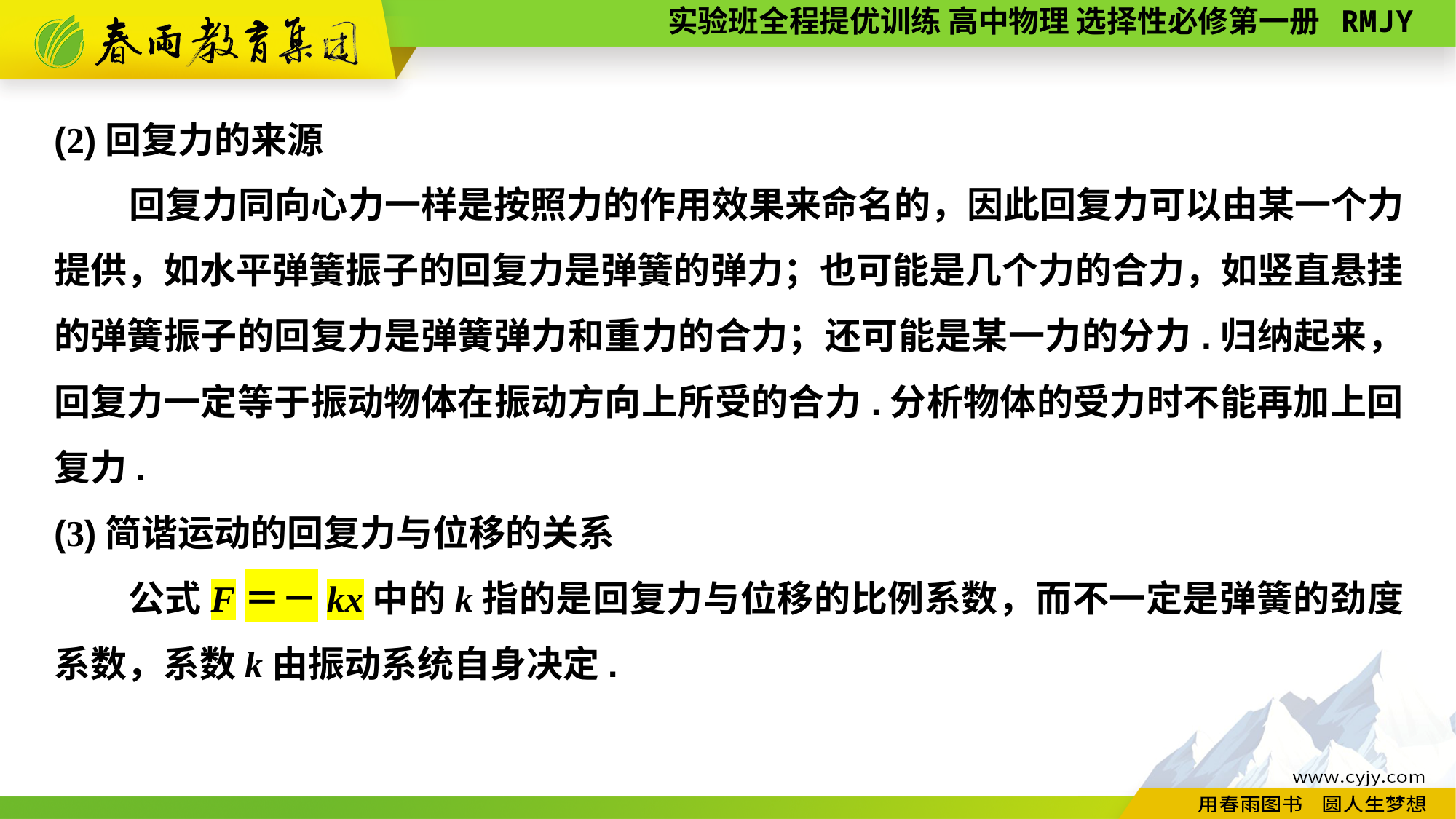

(2)回复力的来源
回复力同向心力一样是按照力的作用效果来命名的，因此回复力可以由某一个力提供，如水平弹簧振子的回复力是弹簧的弹力；也可能是几个力的合力，如竖直悬挂的弹簧振子的回复力是弹簧弹力和重力的合力；还可能是某一力的分力.归纳起来，回复力一定等于振动物体在振动方向上所受的合力.分析物体的受力时不能再加上回复力.
(3)简谐运动的回复力与位移的关系
公式F＝－kx中的k指的是回复力与位移的比例系数，而不一定是弹簧的劲度系数，系数k由振动系统自身决定.